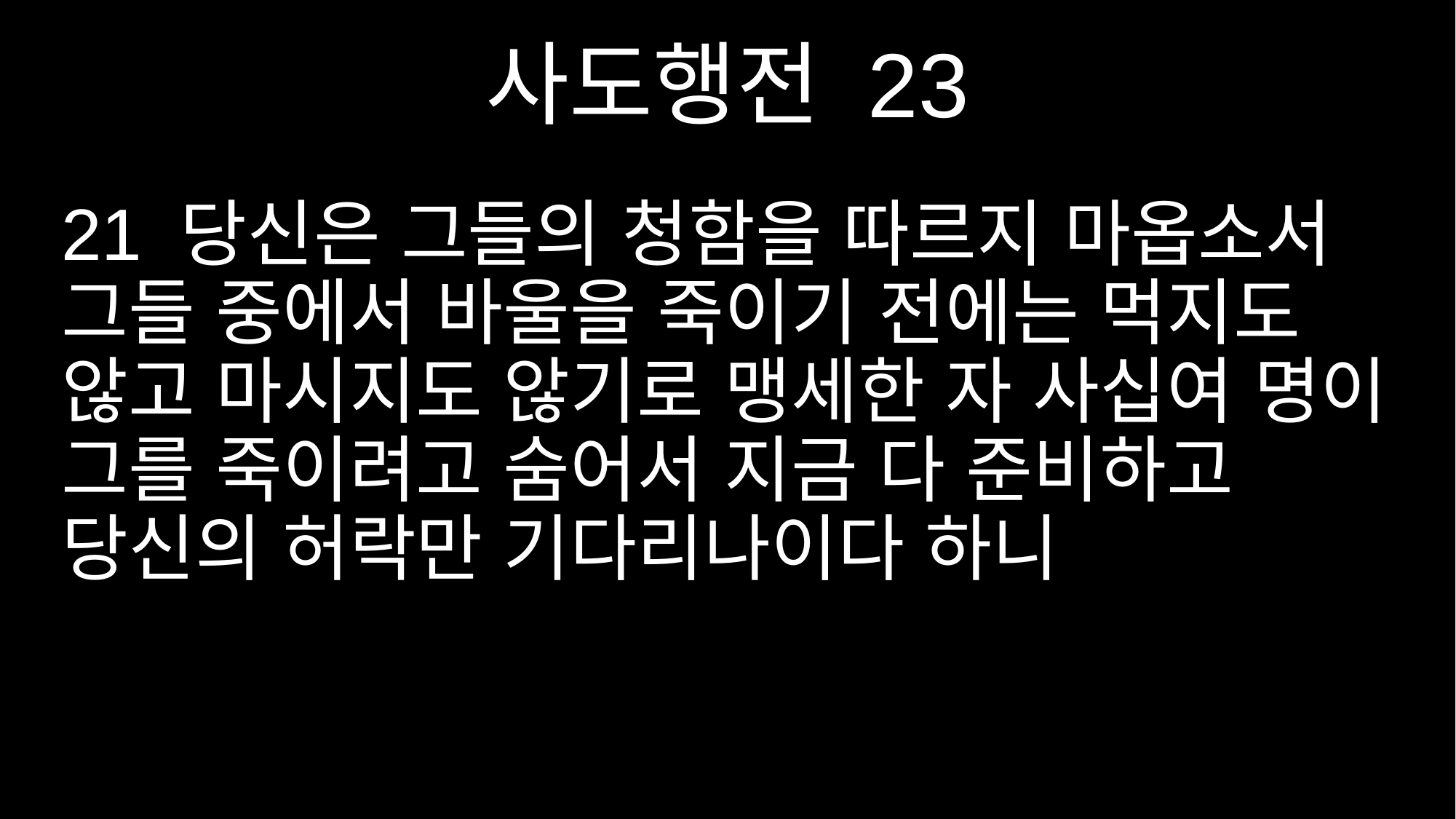

사도행전 23
21 당신은 그들의 청함을 따르지 마옵소서 그들 중에서 바울을 죽이기 전에는 먹지도 않고 마시지도 않기로 맹세한 자 사십여 명이 그를 죽이려고 숨어서 지금 다 준비하고 당신의 허락만 기다리나이다 하니